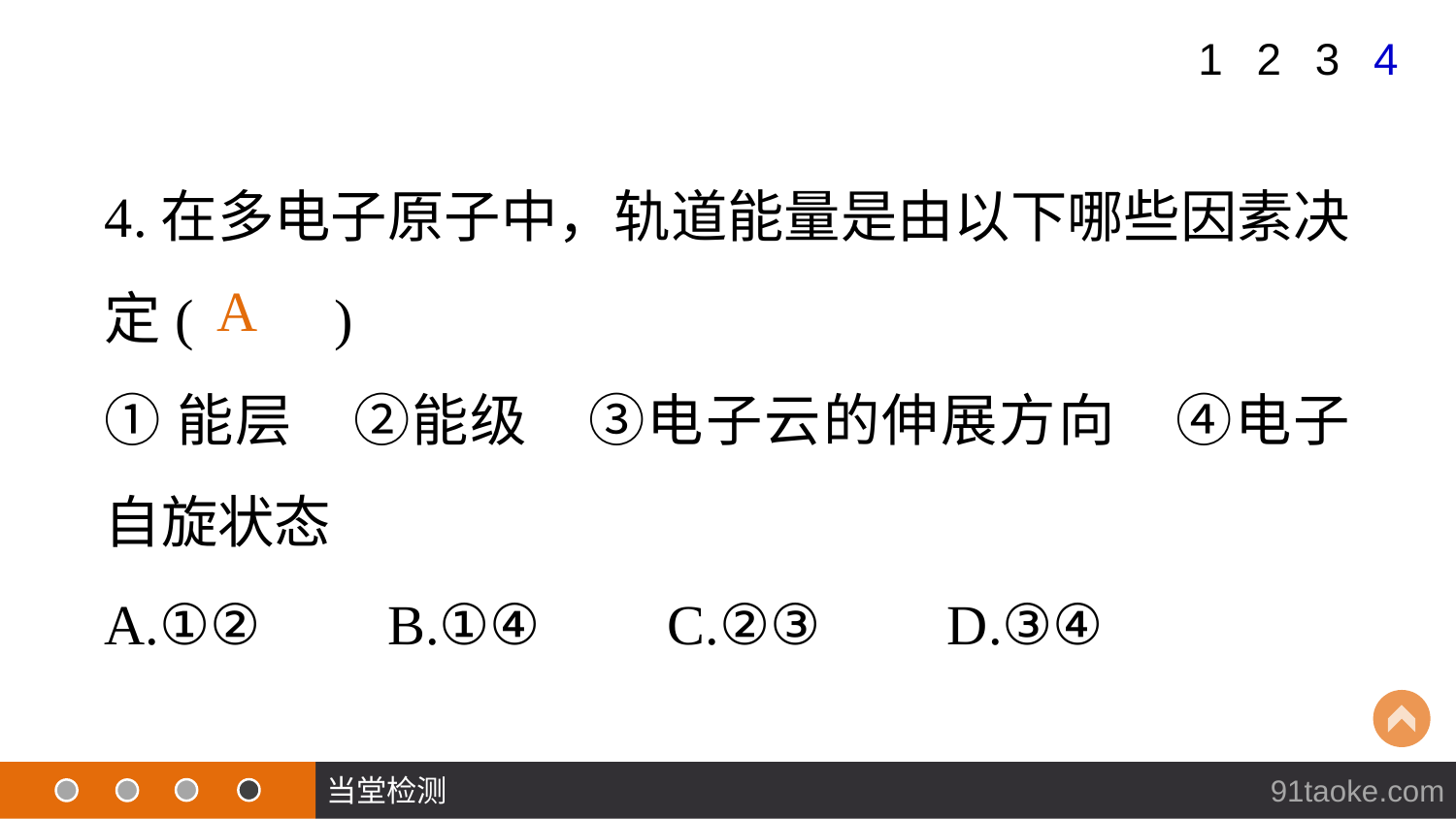

1
2
3
4
4.在多电子原子中，轨道能量是由以下哪些因素决定(　　)
①能层　②能级　③电子云的伸展方向　④电子自旋状态
A.①②         B.①④         C.②③         D.③④
A